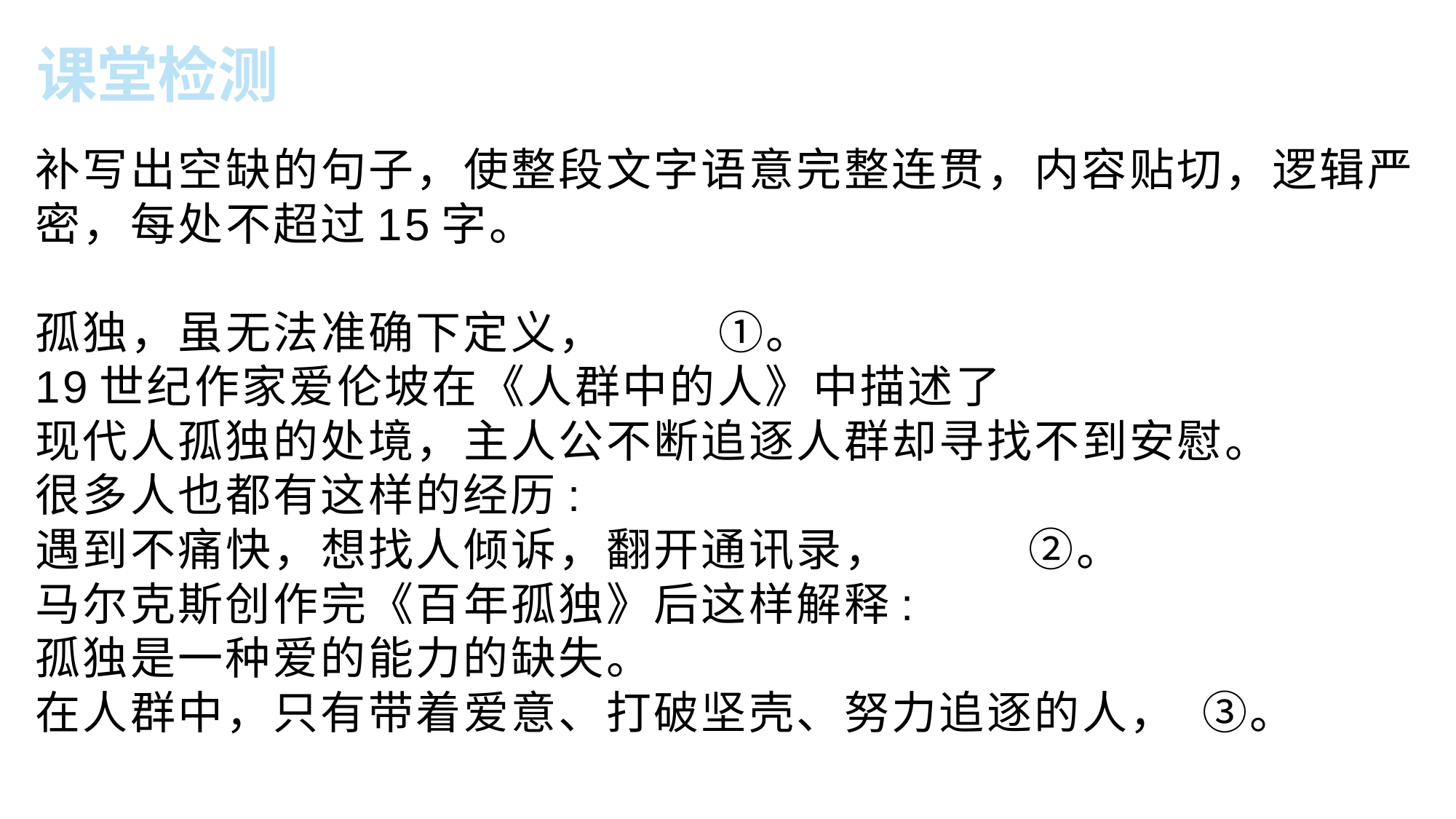

课堂检测
补写出空缺的句子，使整段文字语意完整连贯，内容贴切，逻辑严密，每处不超过15字。

孤独，虽无法准确下定义，         ①。
19世纪作家爱伦坡在《人群中的人》中描述了
现代人孤独的处境，主人公不断追逐人群却寻找不到安慰。
很多人也都有这样的经历:
遇到不痛快，想找人倾诉，翻开通讯录，           ②。
马尔克斯创作完《百年孤独》后这样解释:
孤独是一种爱的能力的缺失。
在人群中，只有带着爱意、打破坚壳、努力追逐的人，  ③。